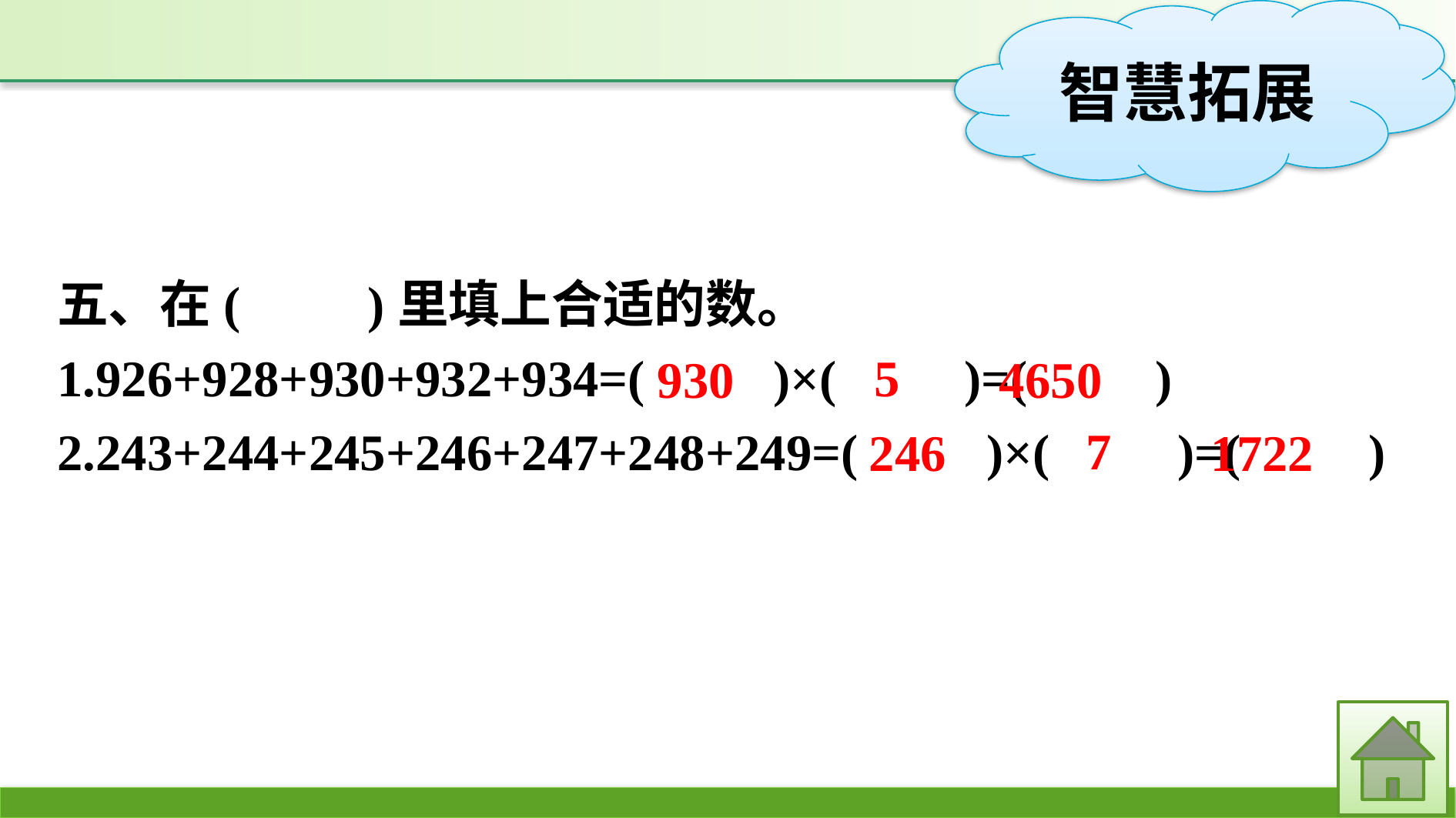

五、在(　　)里填上合适的数。
1.926+928+930+932+934=(　　)×(　　)=(　　)
2.243+244+245+246+247+248+249=(　　)×(　　)=(　　)
5
930
4650
7
246
1722